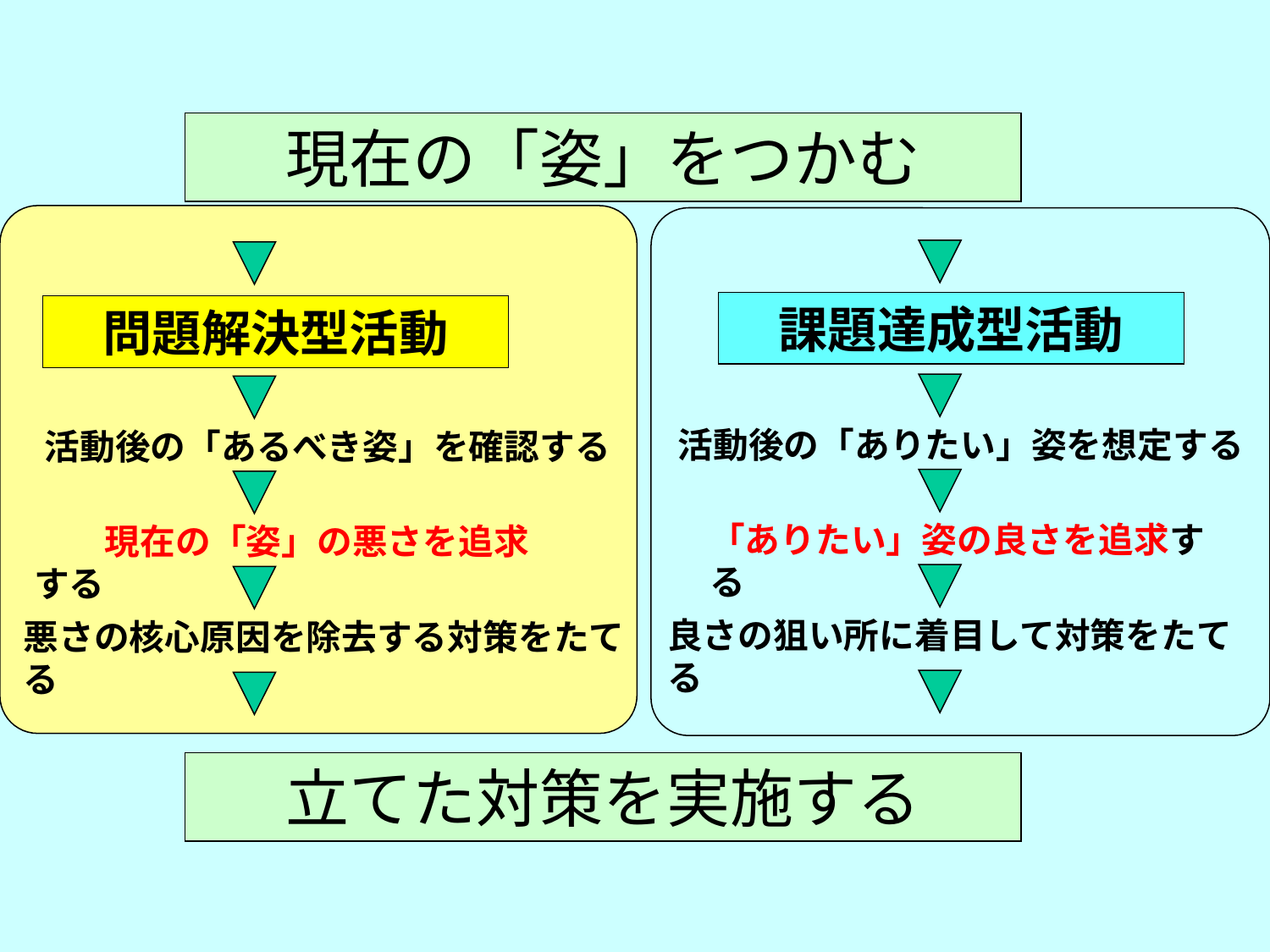

現在の「姿」をつかむ

課題達成型活動
問題解決型活動

活動後の「ありたい」姿を想定する
活動後の「あるべき姿」を確認する
　　現在の「姿」の悪さを追求する
悪さの核心原因を除去する対策をたてる

「ありたい」姿の良さを追求する

良さの狙い所に着目して対策をたてる

立てた対策を実施する